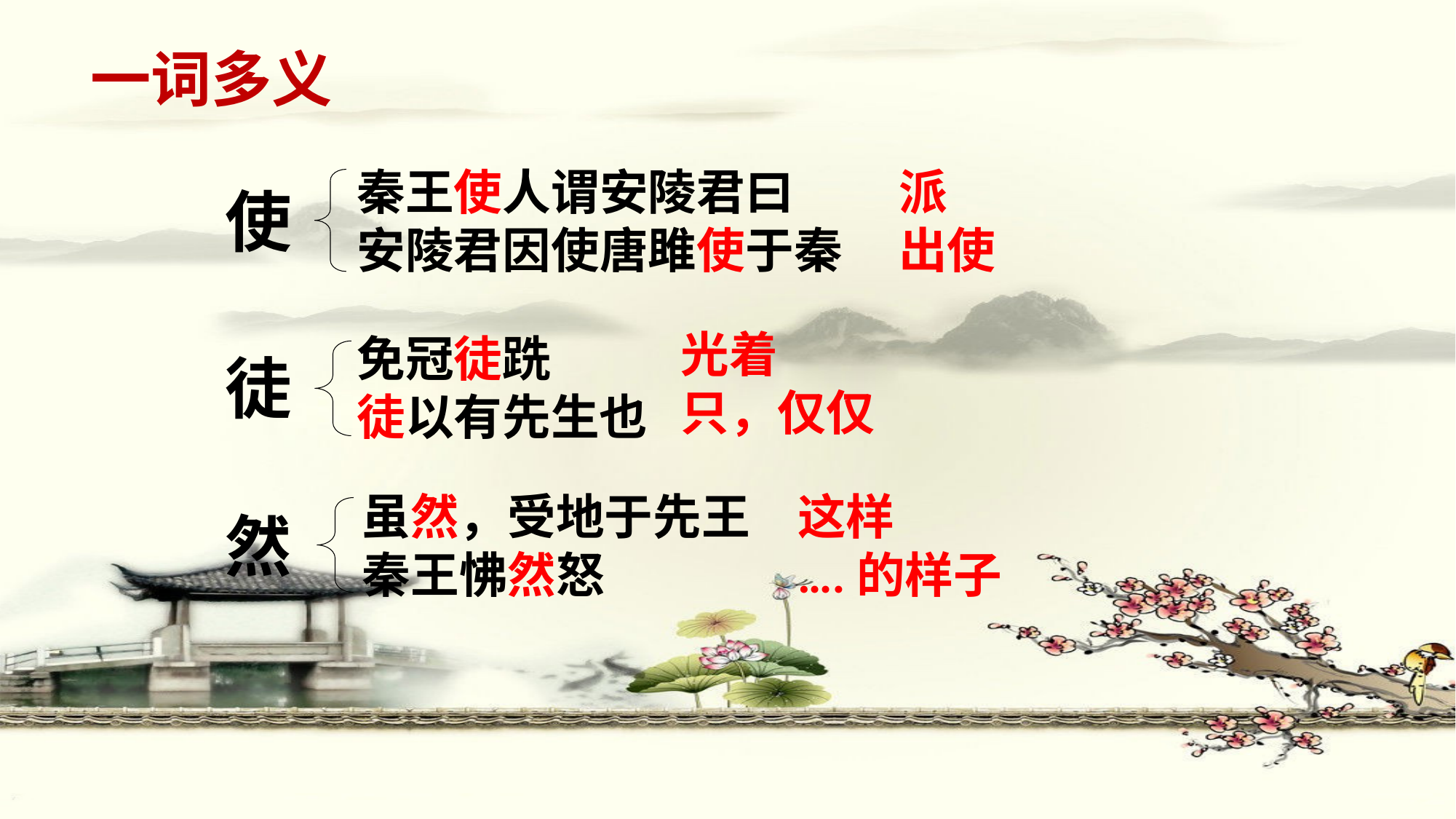

一词多义
秦王使人谓安陵君曰
安陵君因使唐雎使于秦
派
出使

使
光着
只，仅仅
免冠徒跣
徒以有先生也
徒

虽然，受地于先王
秦王怫然怒
这样
….的样子

然